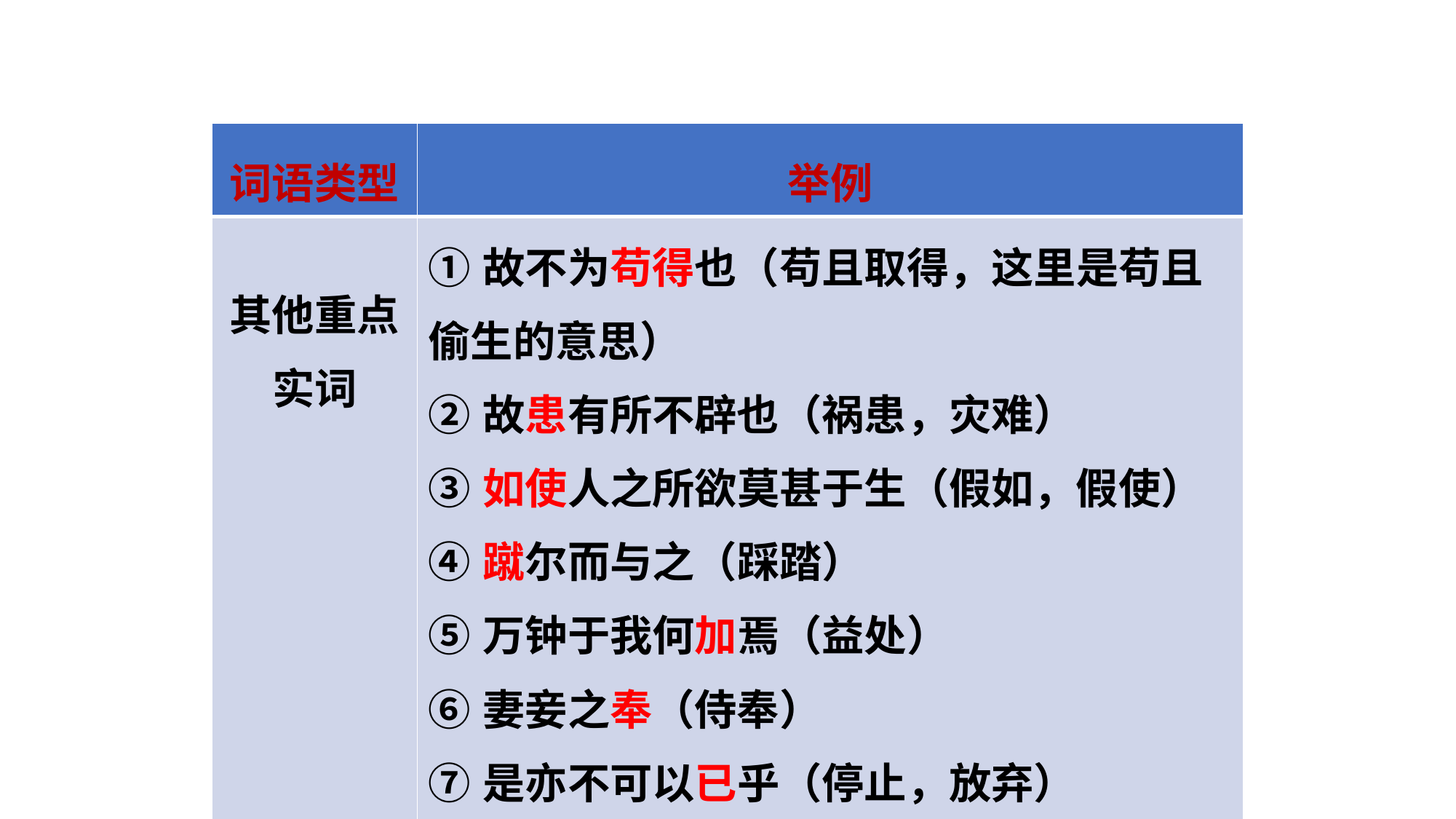

| 词语类型 | 举例 |
| --- | --- |
| 其他重点实词 | ①故不为苟得也（苟且取得，这里是苟且偷生的意思） ②故患有所不辟也（祸患，灾难）　　　 ③如使人之所欲莫甚于生（假如，假使） ④蹴尔而与之（踩踏）　 ⑤万钟于我何加焉（益处） ⑥妻妾之奉（侍奉） ⑦是亦不可以已乎（停止，放弃） ⑧此之谓失其本心（指人固有的羞恶之心） |